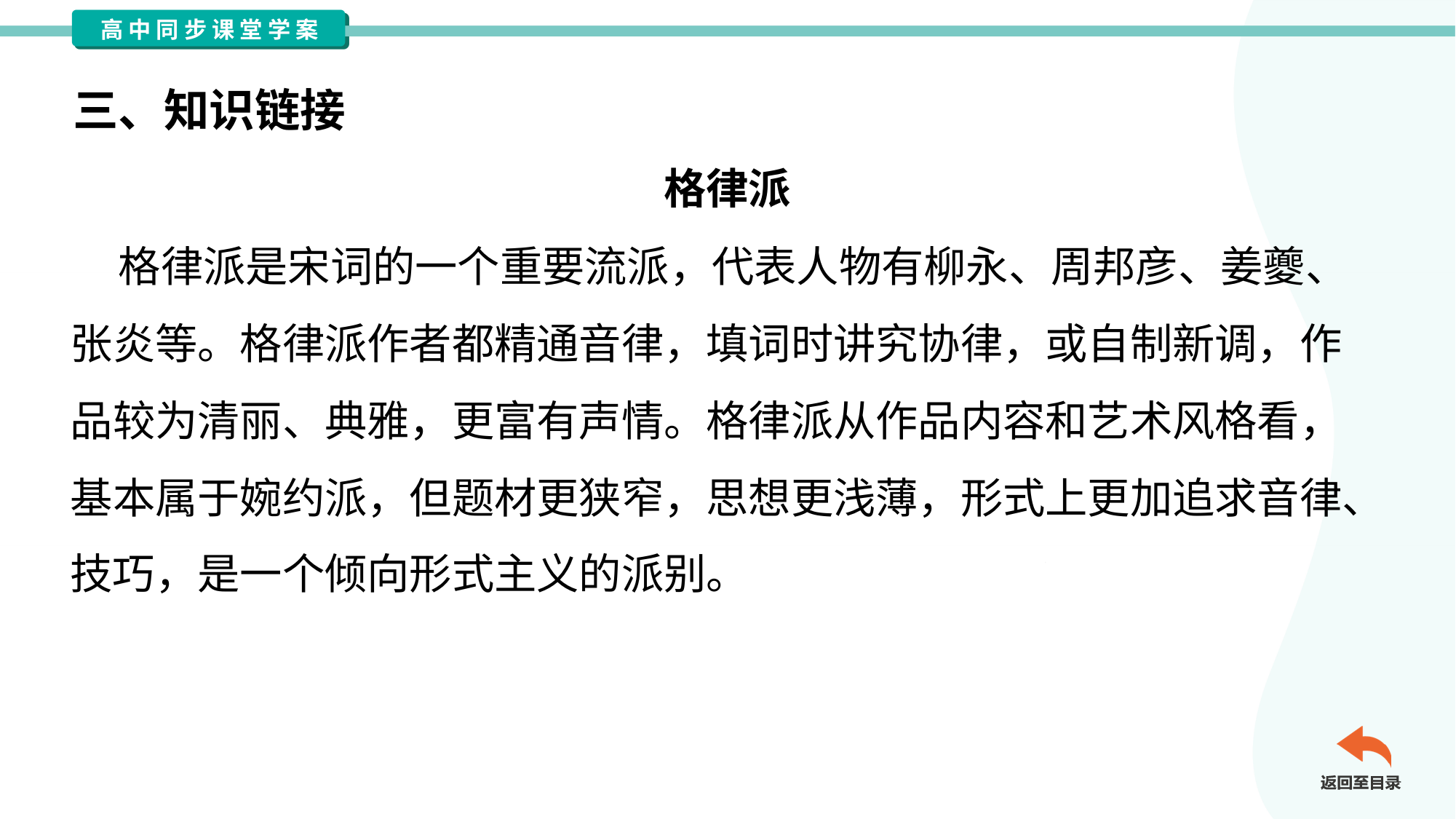

三、知识链接
格律派
    格律派是宋词的一个重要流派，代表人物有柳永、周邦彦、姜夔、
张炎等。格律派作者都精通音律，填词时讲究协律，或自制新调，作
品较为清丽、典雅，更富有声情。格律派从作品内容和艺术风格看，
基本属于婉约派，但题材更狭窄，思想更浅薄，形式上更加追求音律、
技巧，是一个倾向形式主义的派别。